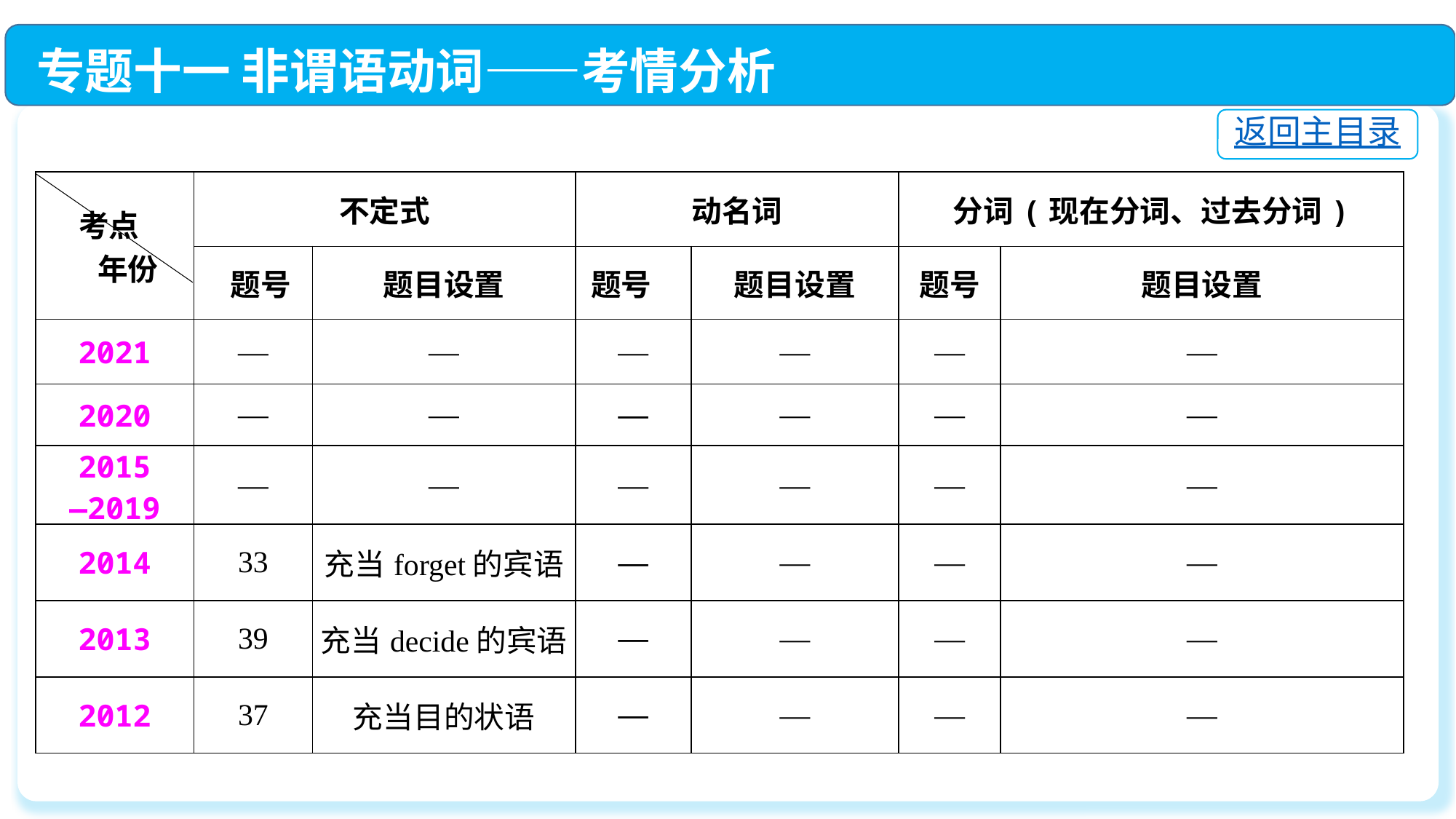

专题十一 非谓语动词——考情分析

返回主目录
| 考点 年份 | 不定式 |  | 动名词 |  | 分词(现在分词、过去分词) |  |
| --- | --- | --- | --- | --- | --- | --- |
|  | 题号 | 题目设置 | 题号 | 题目设置 | 题号 | 题目设置 |
| 2021 | — | — | — | — | — | — |
| 2020 | — | — | — | — | — | — |
| 2015 —2019 | — | — | — | — | — | — |
| 2014 | 33 | 充当forget的宾语 | — | — | — | — |
| 2013 | 39 | 充当decide的宾语 | — | — | — | — |
| 2012 | 37 | 充当目的状语 | — | — | — | — |